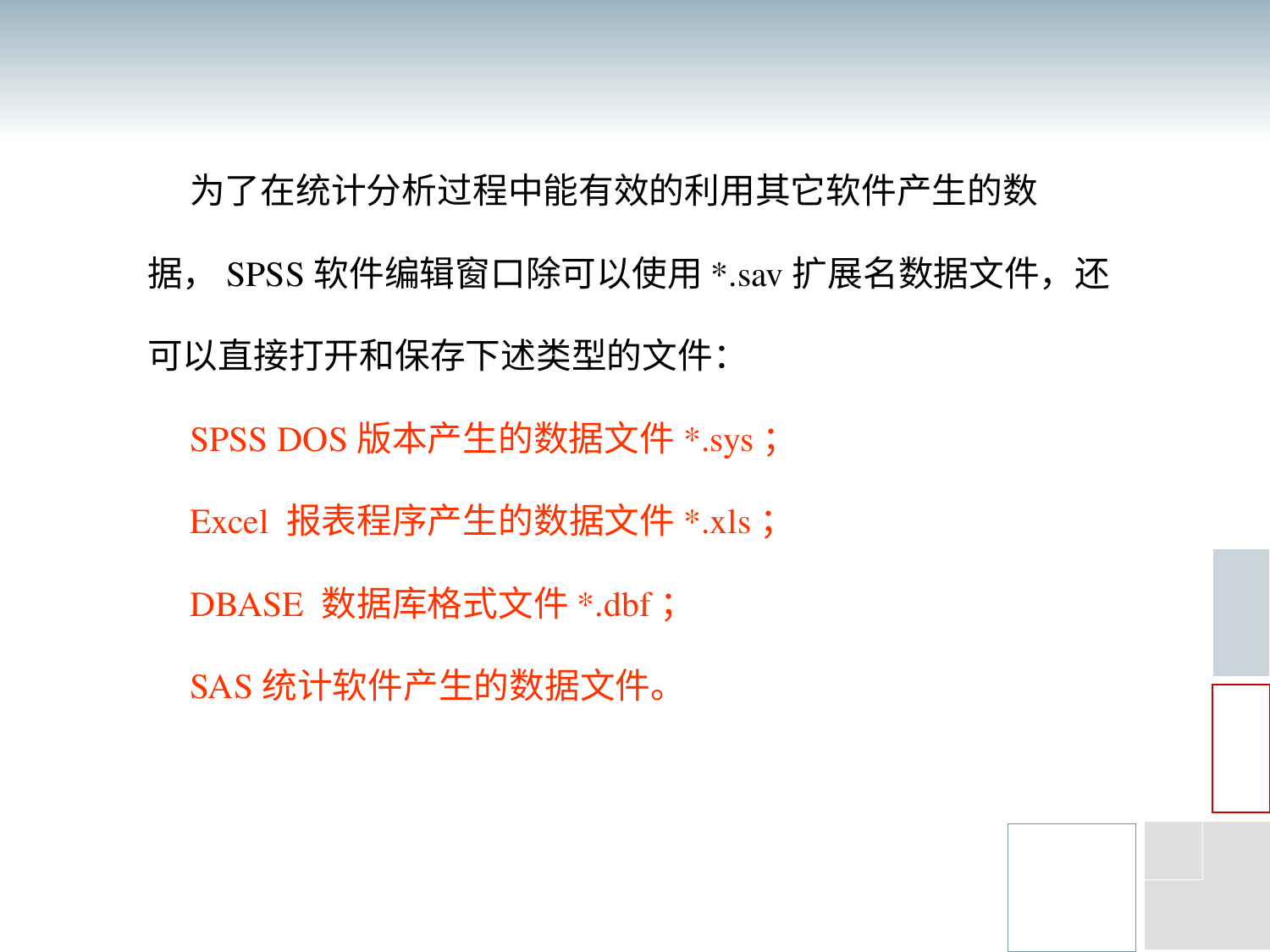

为了在统计分析过程中能有效的利用其它软件产生的数据，SPSS软件编辑窗口除可以使用*.sav扩展名数据文件，还可以直接打开和保存下述类型的文件：
SPSS DOS版本产生的数据文件*.sys；
Excel 报表程序产生的数据文件*.xls；
DBASE 数据库格式文件*.dbf；
SAS统计软件产生的数据文件。